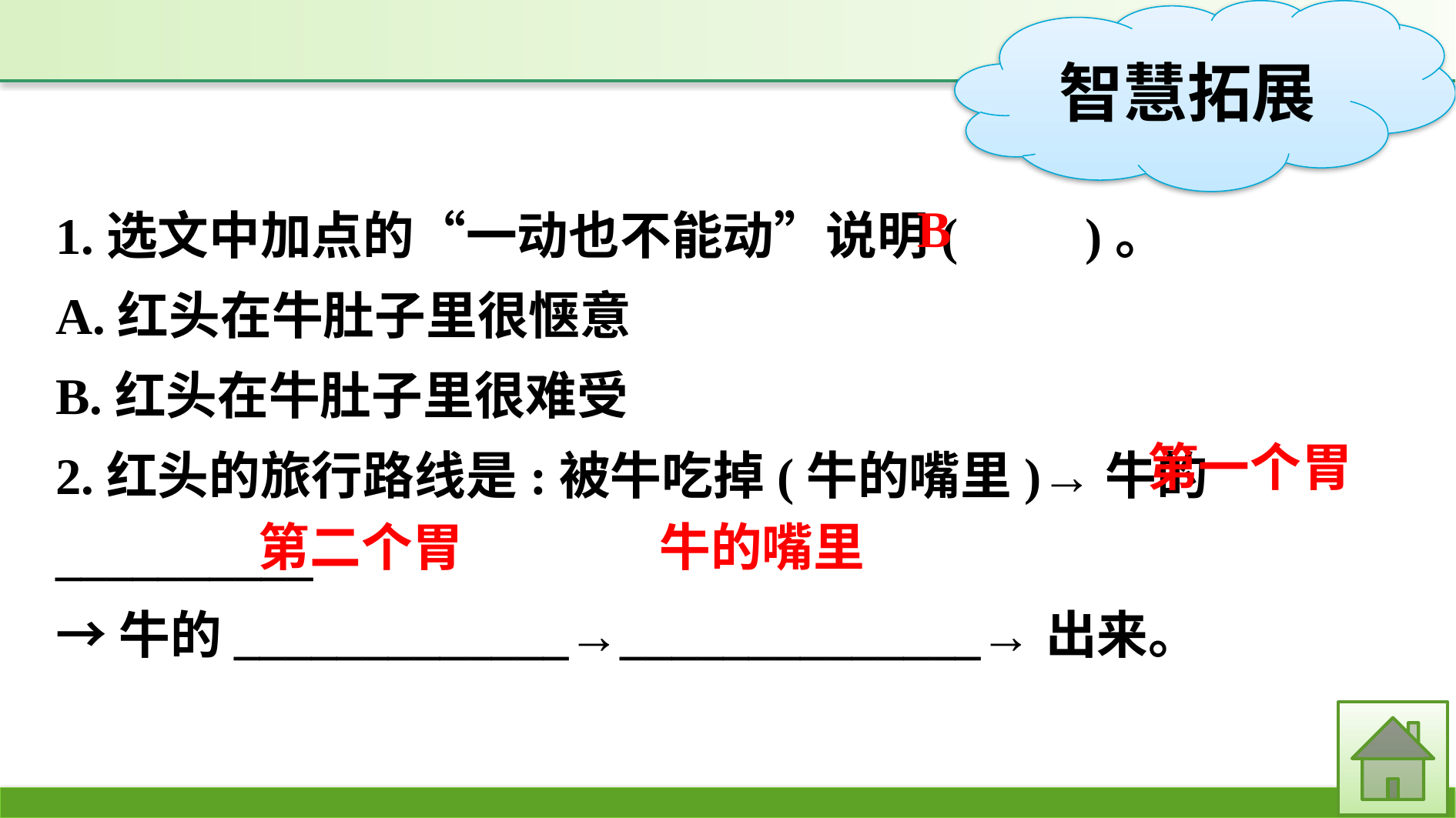

1.选文中加点的“一动也不能动”说明(　　)。
A.红头在牛肚子里很惬意
B.红头在牛肚子里很难受
2.红头的旅行路线是:被牛吃掉(牛的嘴里)→牛的__________
→牛的_____________→______________→出来。
B
第一个胃
第二个胃
牛的嘴里